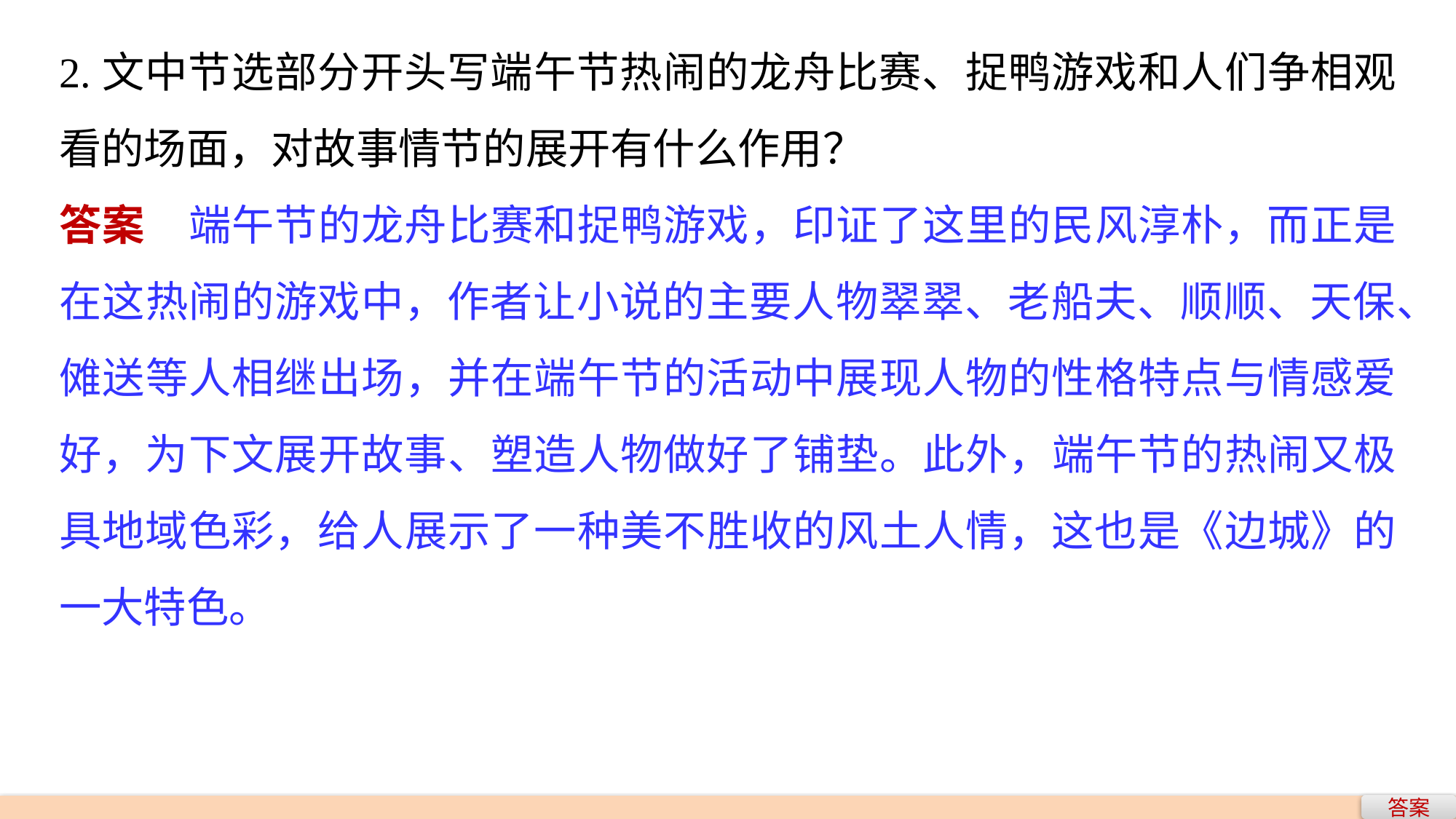

2.文中节选部分开头写端午节热闹的龙舟比赛、捉鸭游戏和人们争相观看的场面，对故事情节的展开有什么作用？
答案　端午节的龙舟比赛和捉鸭游戏，印证了这里的民风淳朴，而正是在这热闹的游戏中，作者让小说的主要人物翠翠、老船夫、顺顺、天保、傩送等人相继出场，并在端午节的活动中展现人物的性格特点与情感爱好，为下文展开故事、塑造人物做好了铺垫。此外，端午节的热闹又极具地域色彩，给人展示了一种美不胜收的风土人情，这也是《边城》的一大特色。
答案